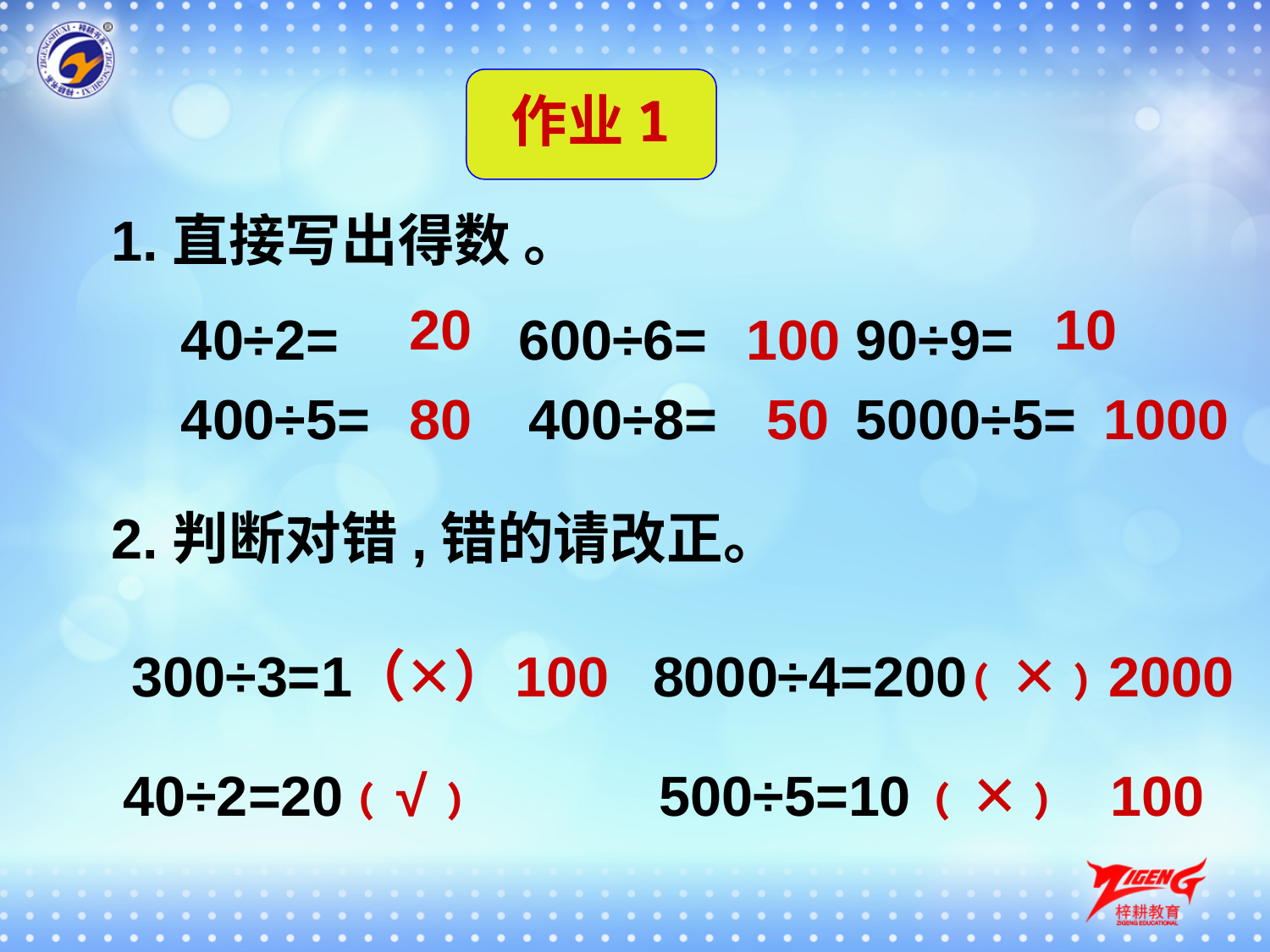

作业1
1.直接写出得数 。
20
10
40÷2=
600÷6=
90÷9=
400÷5=
400÷8=
5000÷5=
100
80
50
1000
2.判断对错,错的请改正。
300÷3=1
（✕）
100
　8000÷4=200
﹙✕﹚
2000
40÷2=20
﹙√﹚
500÷5=10
﹙✕﹚
100